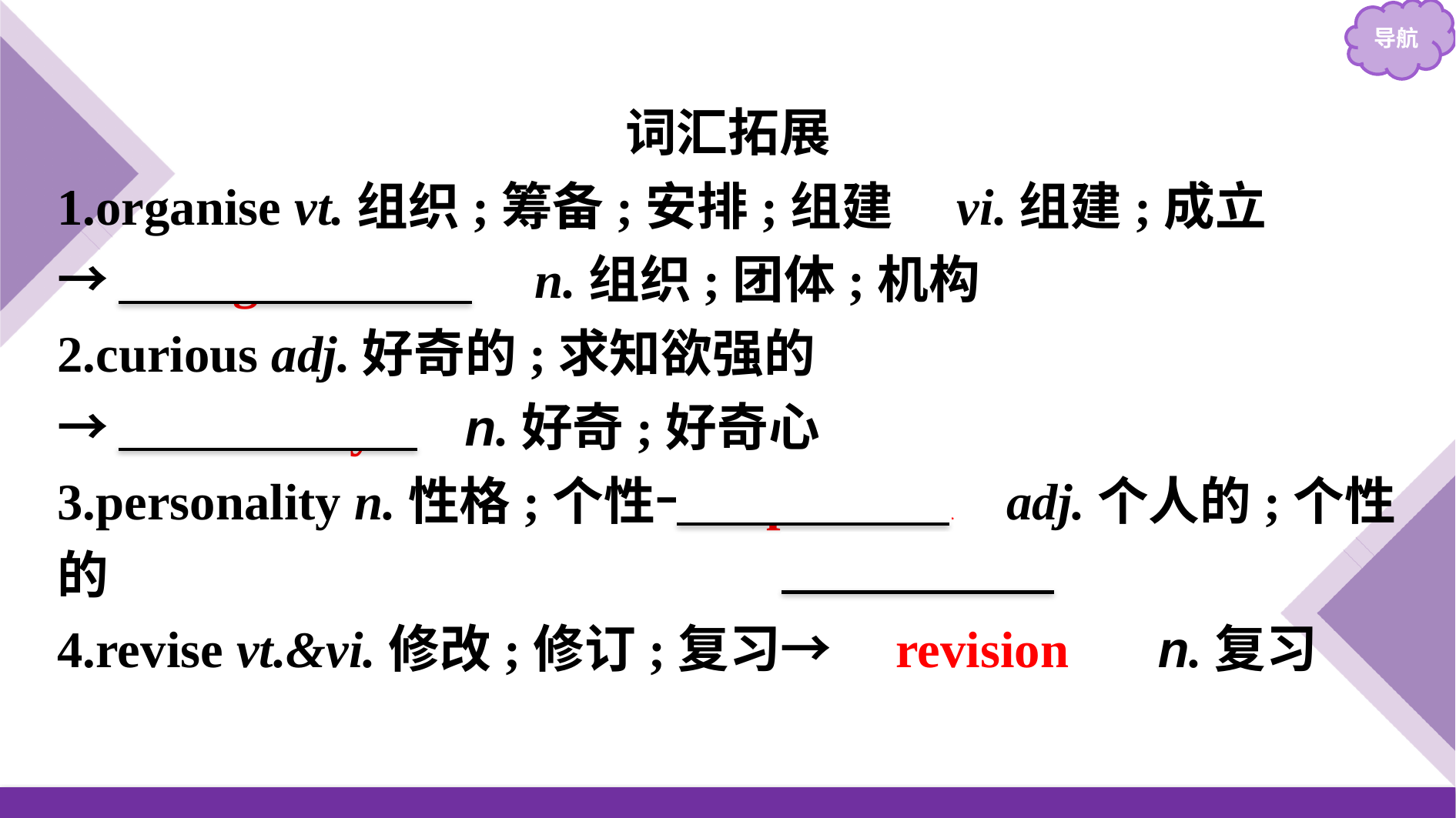

词汇拓展
1.organise vt.组织;筹备;安排;组建　vi.组建;成立
→　organisation　n.组织;团体;机构
2.curious adj.好奇的;求知欲强的
→　curiosity　 n.好奇;好奇心
3.personality n.性格;个性→    personal    adj.个人的;个性的
4.revise vt.&vi.修改;修订;复习→　revision　 n.复习